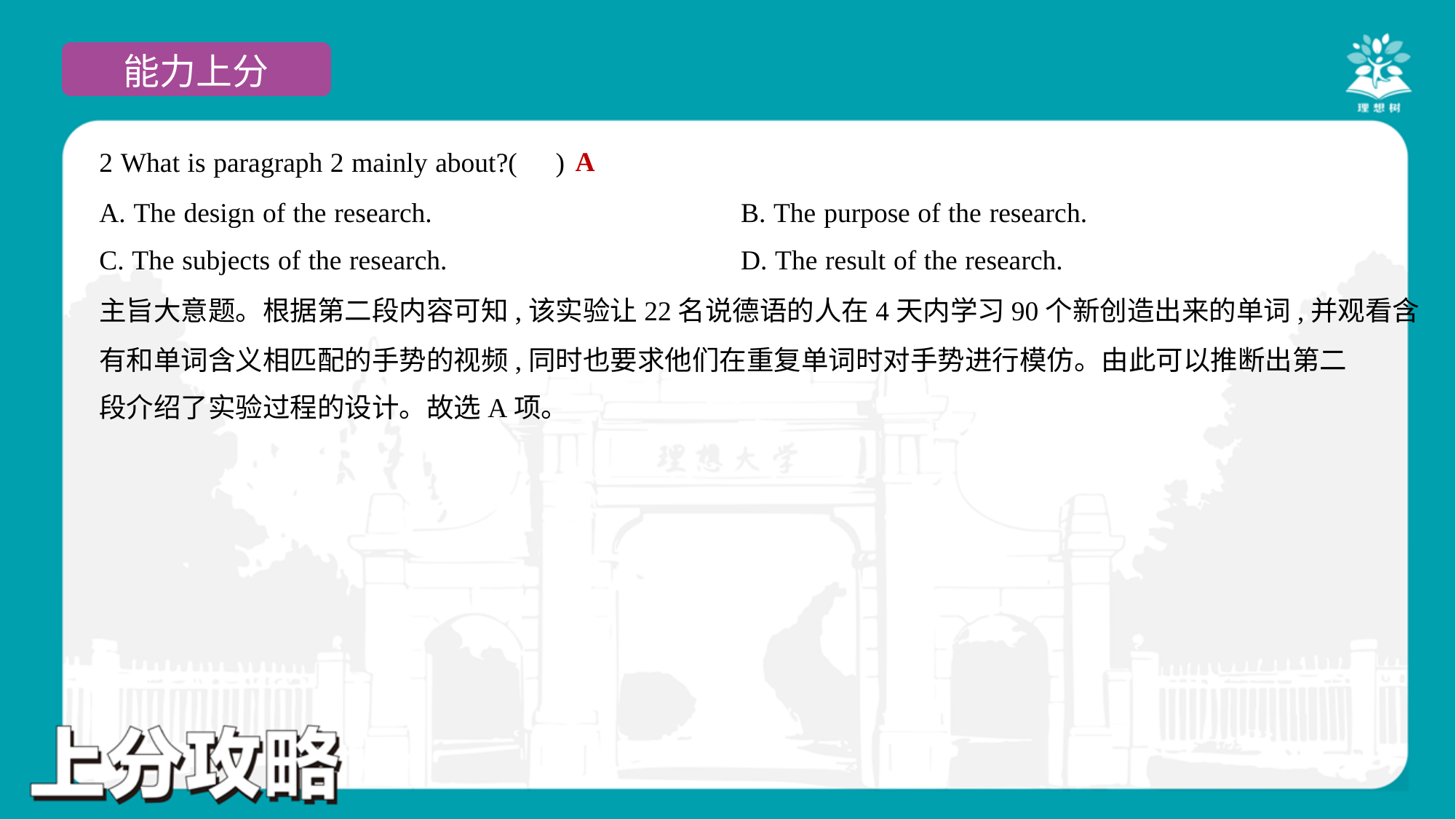

A
2 What is paragraph 2 mainly about?(     )
A. The design of the research.	B. The purpose of the research.
C. The subjects of the research.	D. The result of the research.
主旨大意题。根据第二段内容可知,该实验让22名说德语的人在4天内学习90个新创造出来的单词,并观看含
有和单词含义相匹配的手势的视频,同时也要求他们在重复单词时对手势进行模仿。由此可以推断出第二
段介绍了实验过程的设计。故选A项。